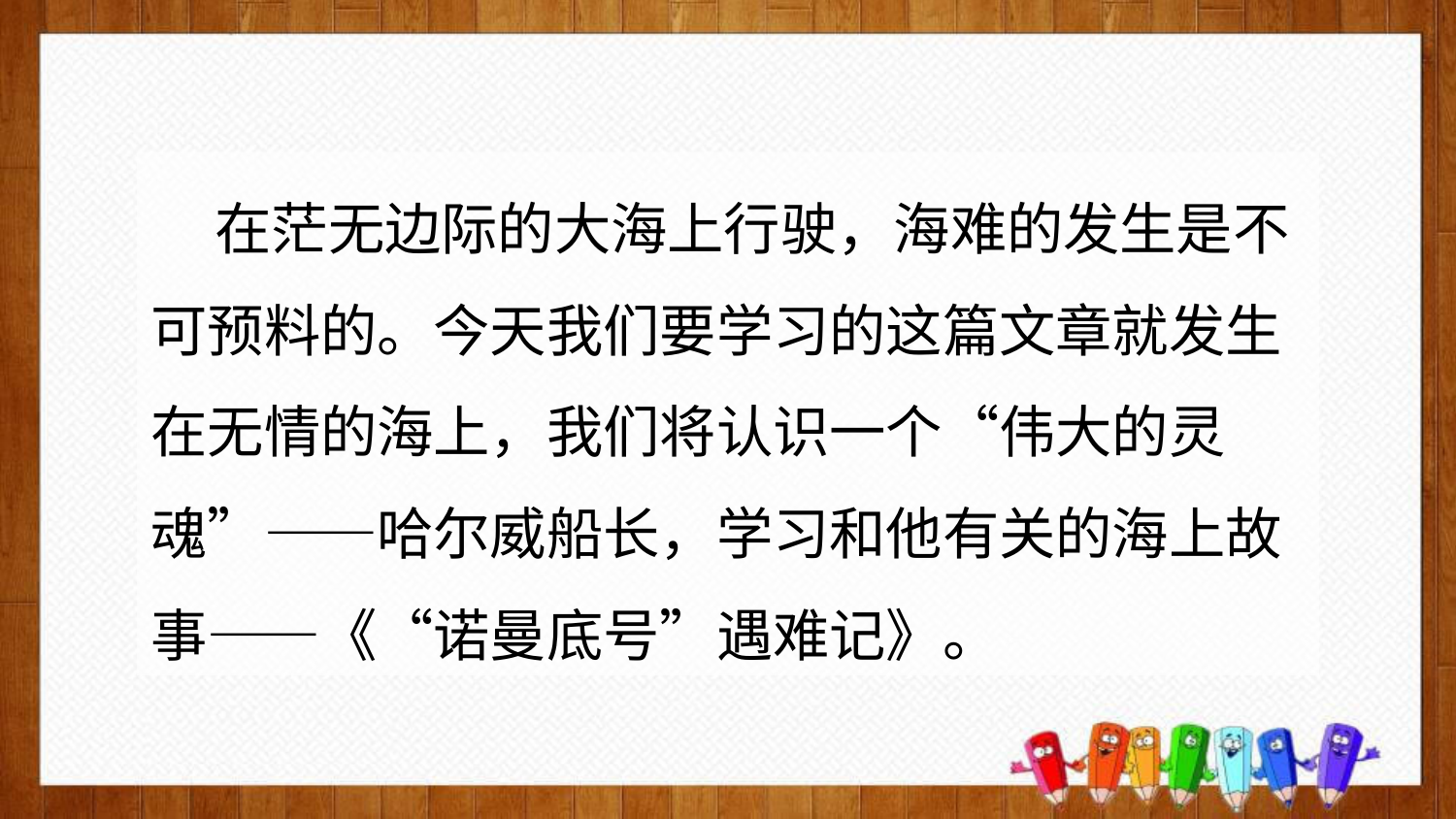

在茫无边际的大海上行驶，海难的发生是不可预料的。今天我们要学习的这篇文章就发生在无情的海上，我们将认识一个“伟大的灵魂”——哈尔威船长，学习和他有关的海上故事——《“诺曼底号”遇难记》。